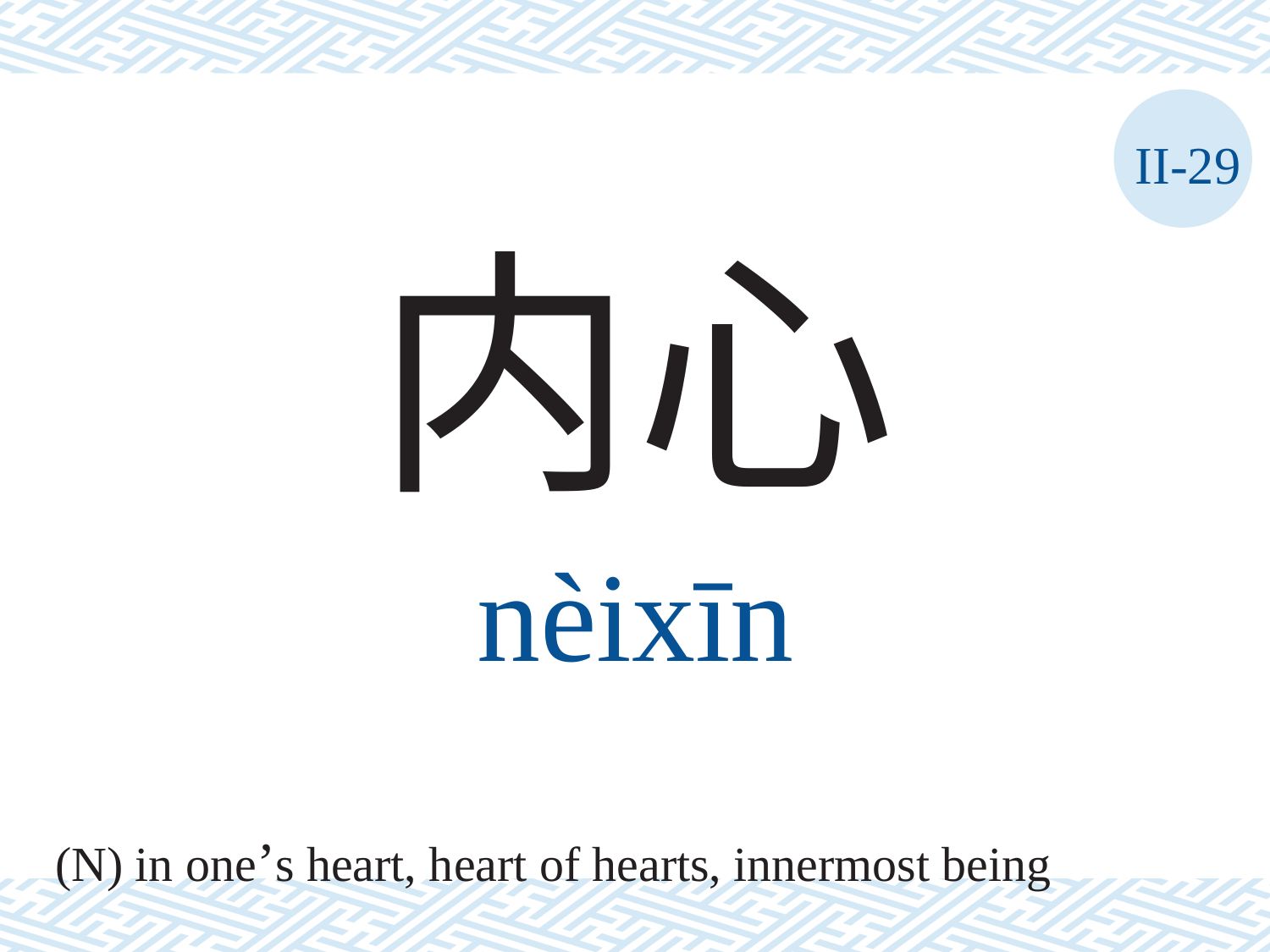

II-29
内心
nèixīn
(N) in one’s heart, heart of hearts, innermost being